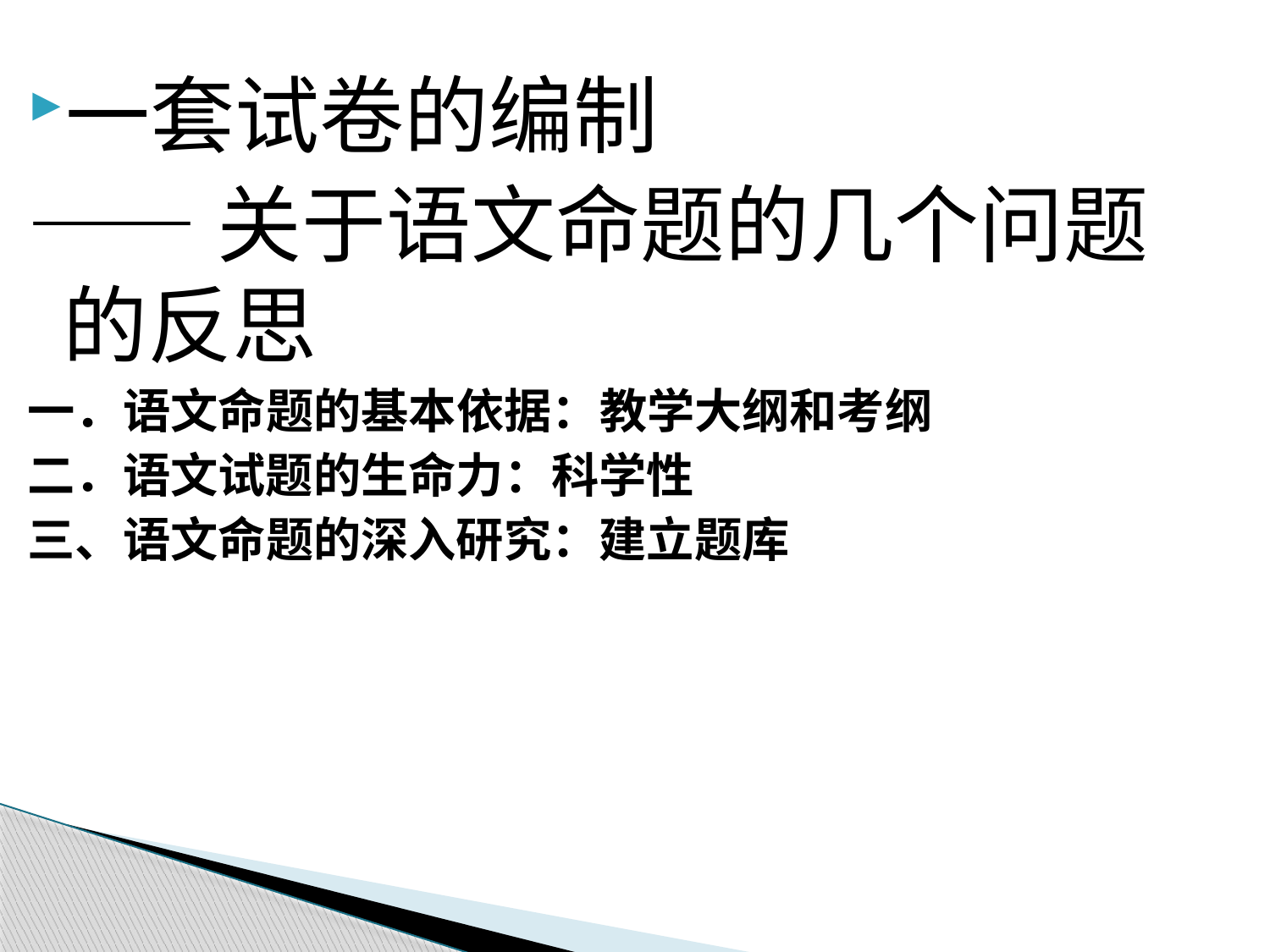

一套试卷的编制
——关于语文命题的几个问题的反思
一．语文命题的基本依据：教学大纲和考纲
二．语文试题的生命力：科学性
三、语文命题的深入研究：建立题库